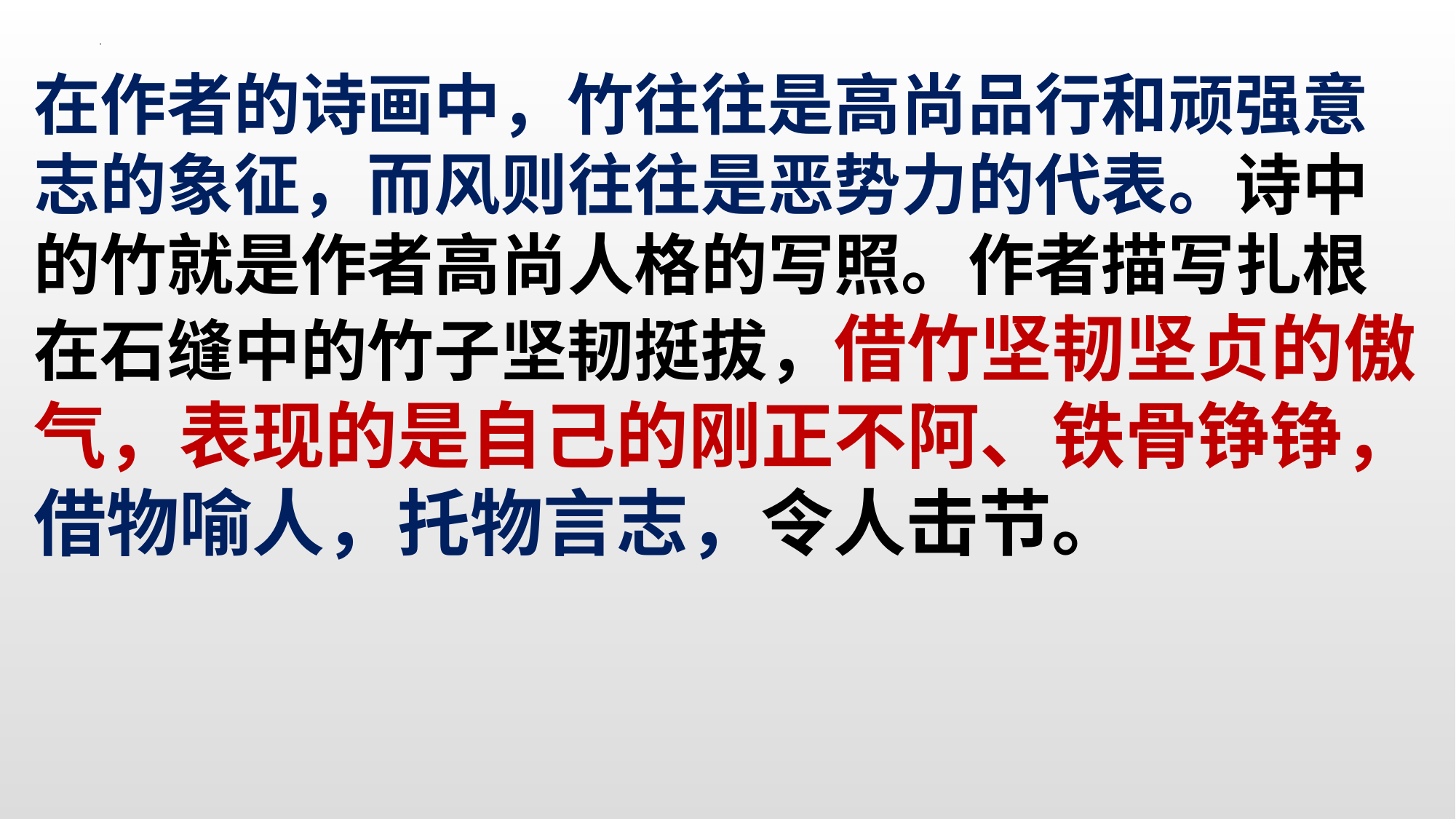

在作者的诗画中，竹往往是高尚品行和顽强意志的象征，而风则往往是恶势力的代表。诗中的竹就是作者高尚人格的写照。作者描写扎根在石缝中的竹子坚韧挺拔，借竹坚韧坚贞的傲气，表现的是自己的刚正不阿、铁骨铮铮，借物喻人，托物言志，令人击节。